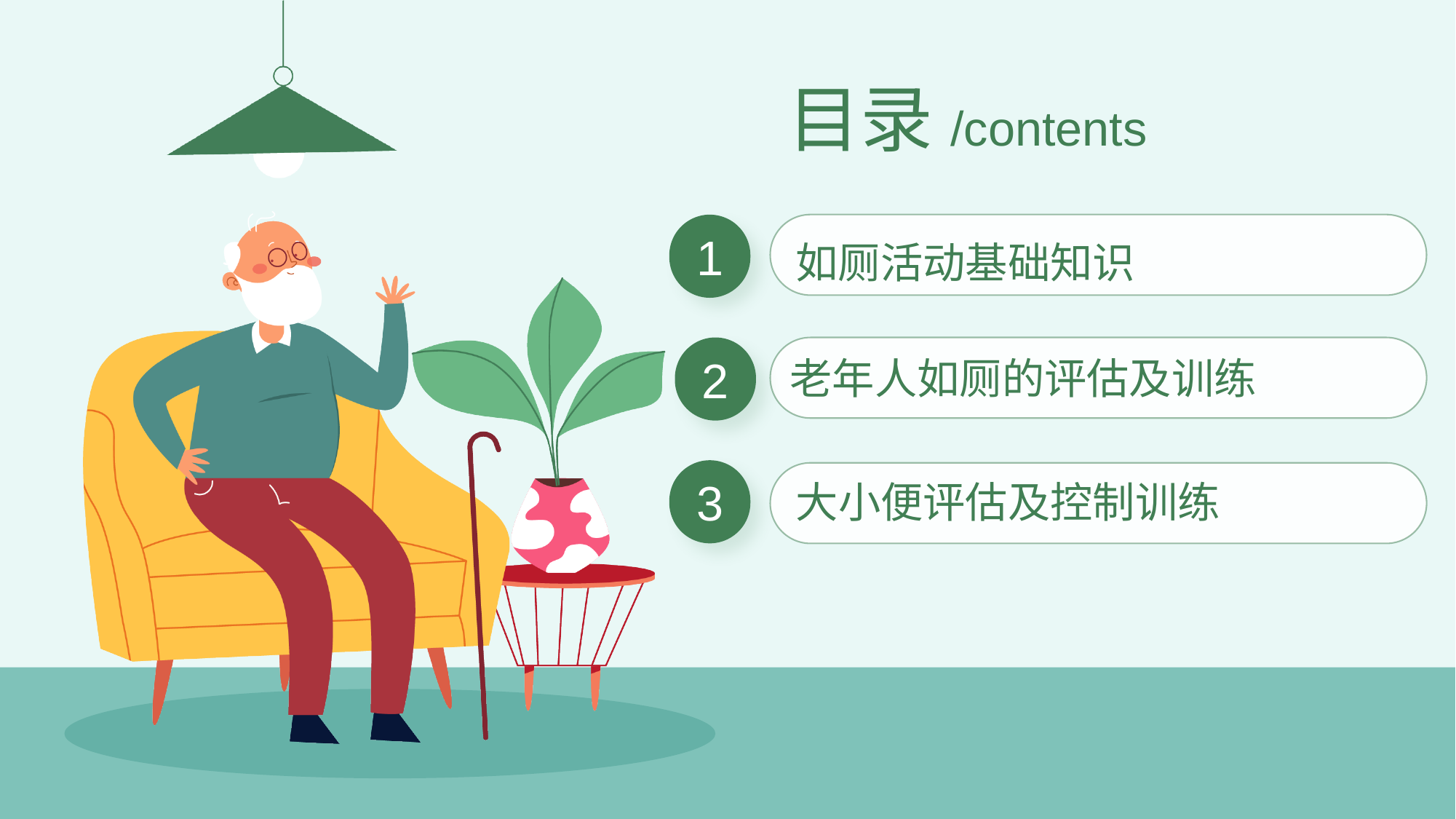

目录/contents

1
如厕活动基础知识

老年人如厕的评估及训练
3

大小便评估及控制训练
2